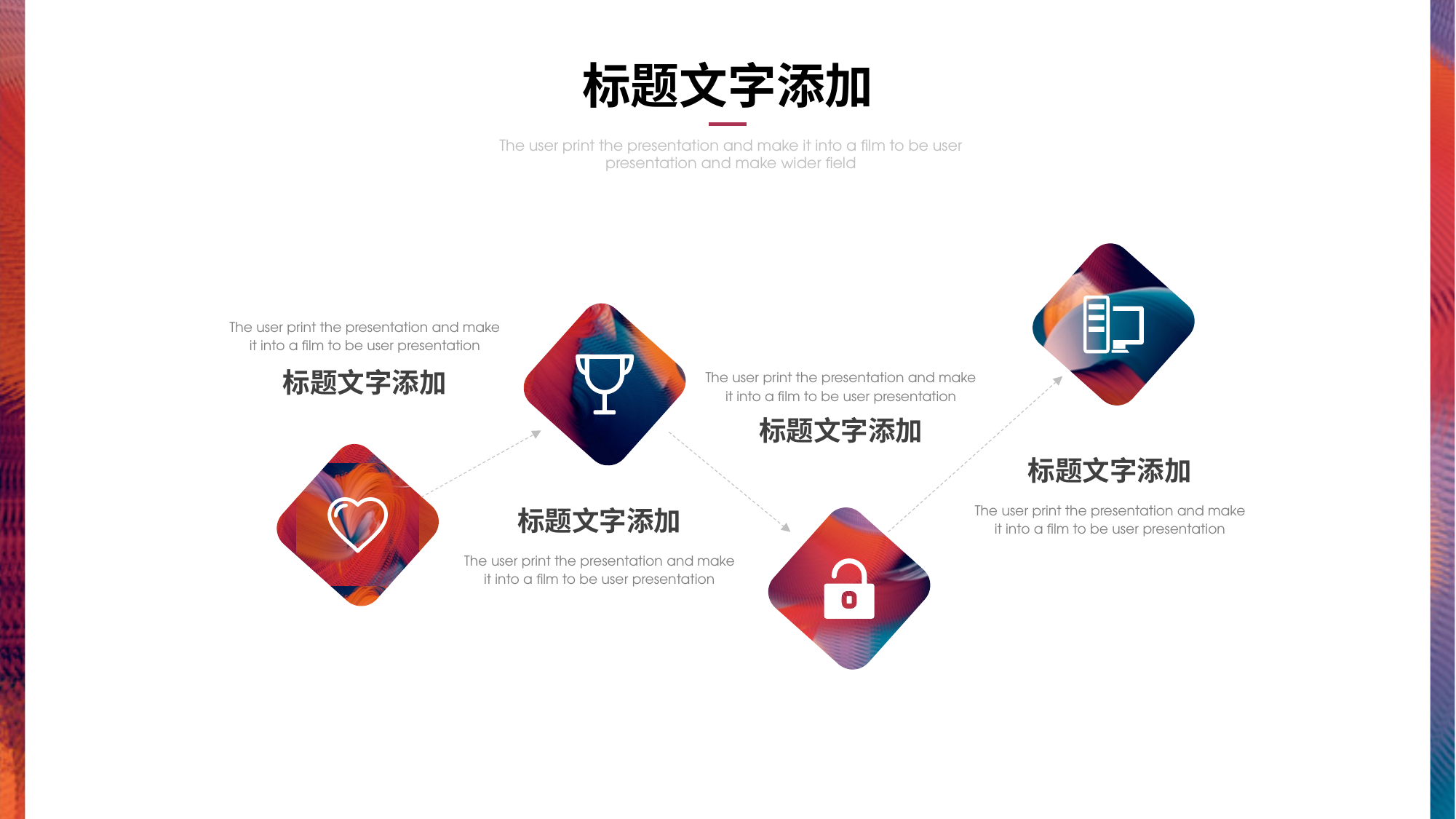

标题文字添加
The user print the presentation and make it into a film to be user presentation and make wider field

The user print the presentation and make it into a film to be user presentation

标题文字添加
The user print the presentation and make it into a film to be user presentation
标题文字添加
标题文字添加

The user print the presentation and make it into a film to be user presentation

标题文字添加

The user print the presentation and make it into a film to be user presentation